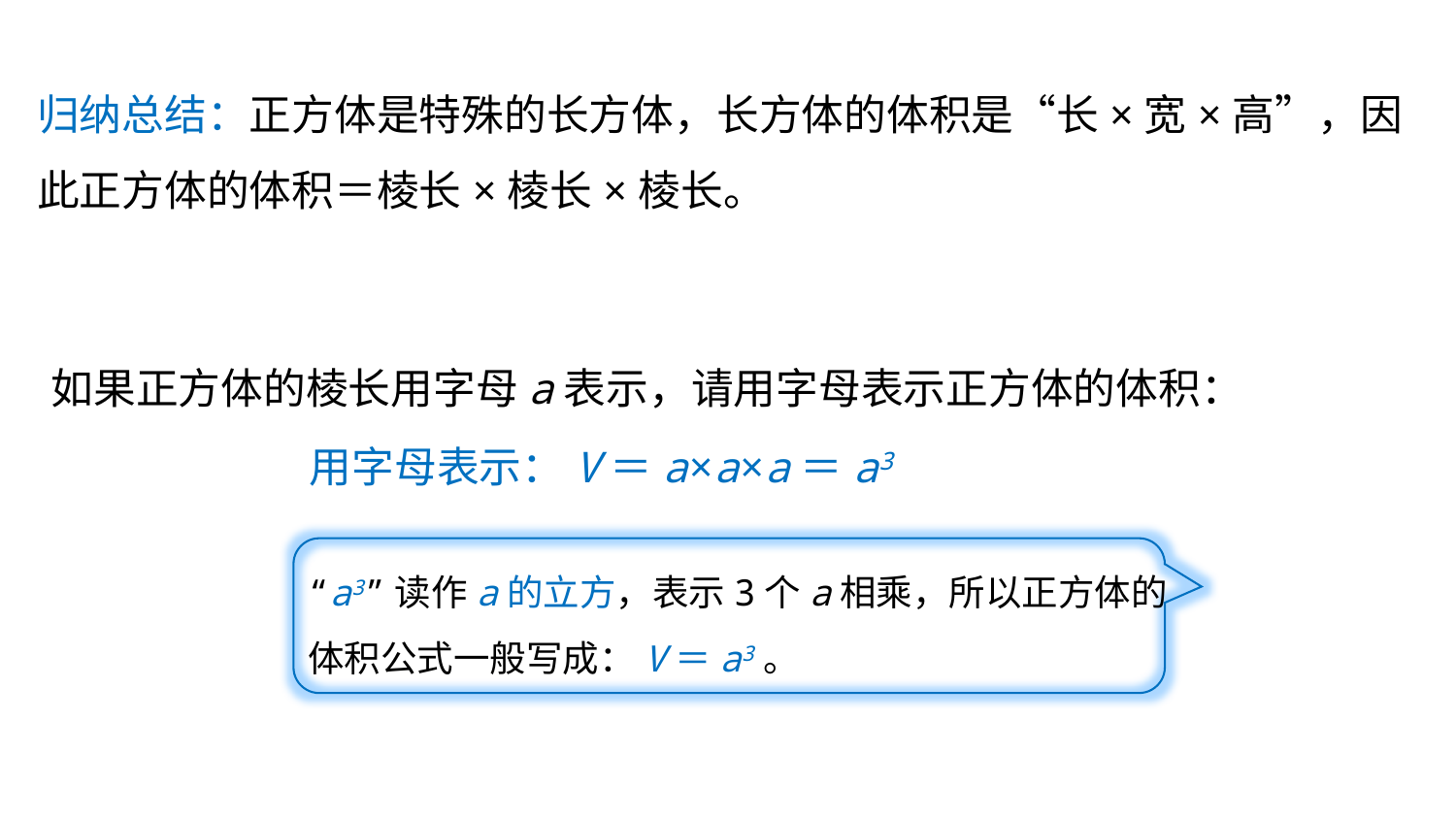

归纳总结：正方体是特殊的长方体，长方体的体积是“长×宽×高”，因此正方体的体积＝棱长×棱长×棱长。
如果正方体的棱长用字母a表示，请用字母表示正方体的体积：
用字母表示：V＝a×a×a＝a3

“a3”读作a的立方，表示3个a相乘，所以正方体的体积公式一般写成：V＝a3。